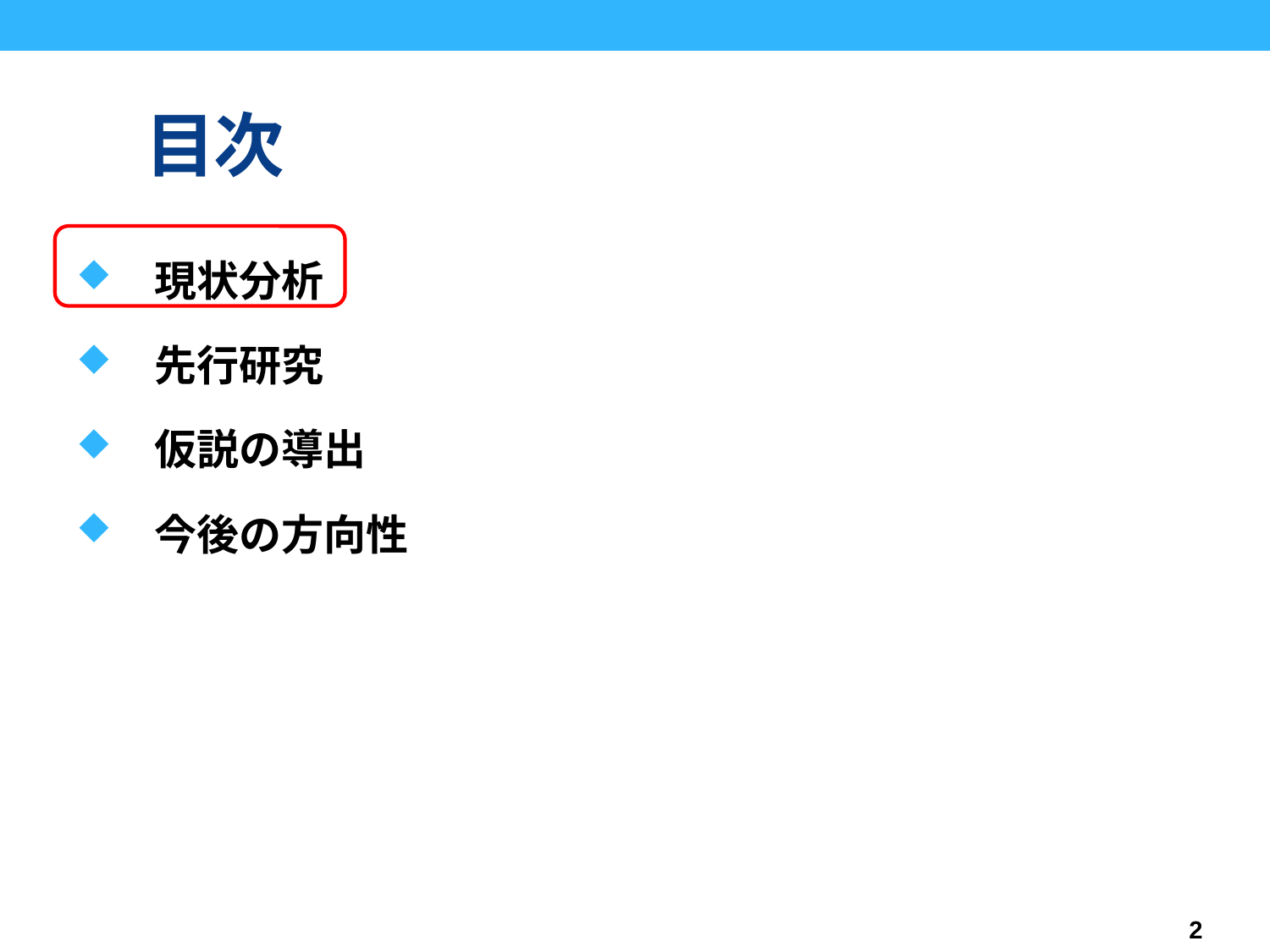

# 目次
　現状分析
　先行研究
　仮説の導出
　今後の方向性

2